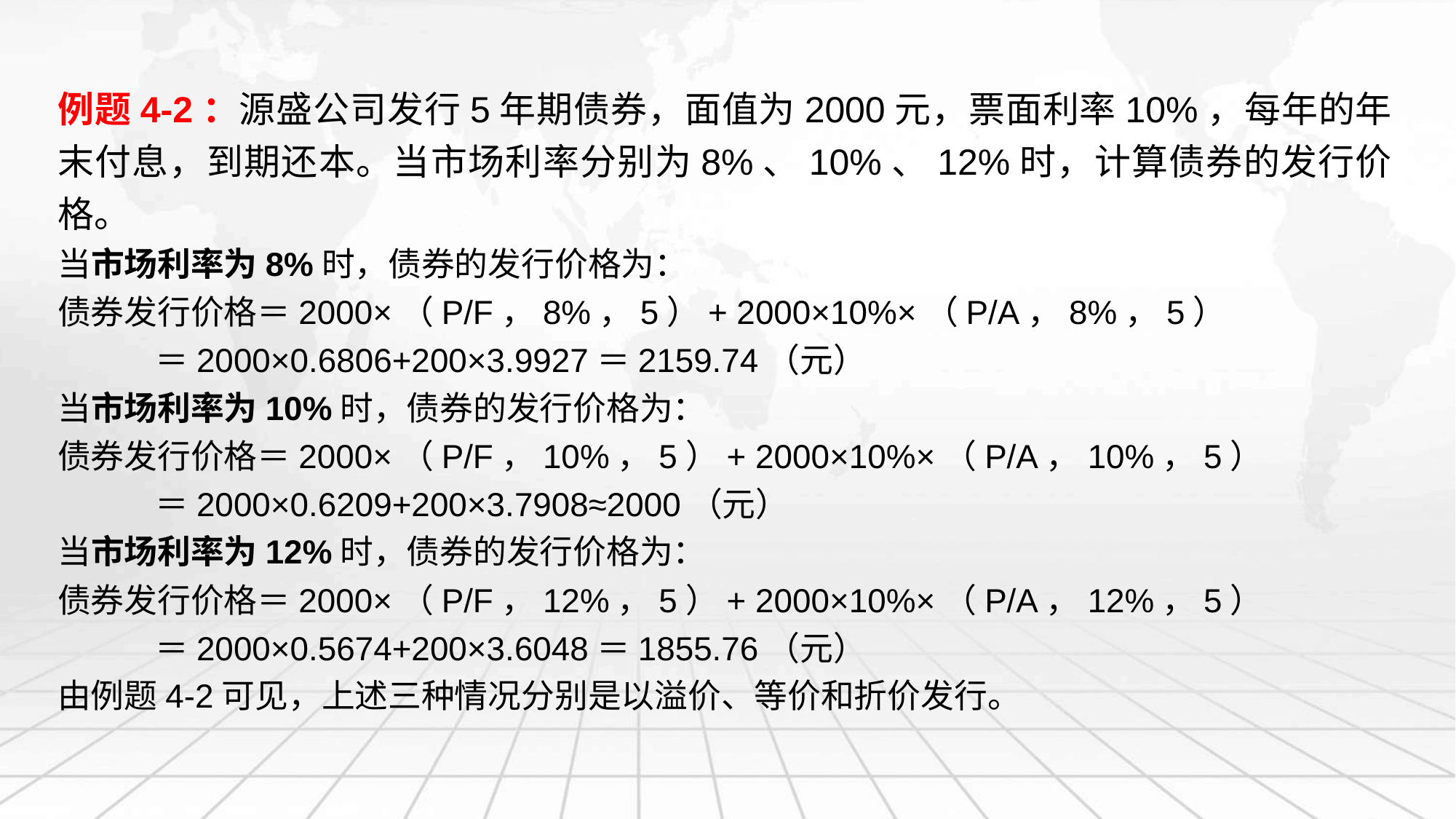

例题4-2：源盛公司发行5年期债券，面值为2000元，票面利率10%，每年的年末付息，到期还本。当市场利率分别为8%、10%、12%时，计算债券的发行价格。
当市场利率为8%时，债券的发行价格为：
债券发行价格＝2000×（P/F，8%，5）+ 2000×10%×（P/A，8%，5）
            ＝2000×0.6806+200×3.9927＝2159.74（元）
当市场利率为10%时，债券的发行价格为：
债券发行价格＝2000×（P/F，10%，5）+ 2000×10%×（P/A，10%，5）
            ＝2000×0.6209+200×3.7908≈2000（元）
当市场利率为12%时，债券的发行价格为：
债券发行价格＝2000×（P/F，12%，5）+ 2000×10%×（P/A，12%，5）
            ＝2000×0.5674+200×3.6048＝1855.76（元）
由例题4-2可见，上述三种情况分别是以溢价、等价和折价发行。